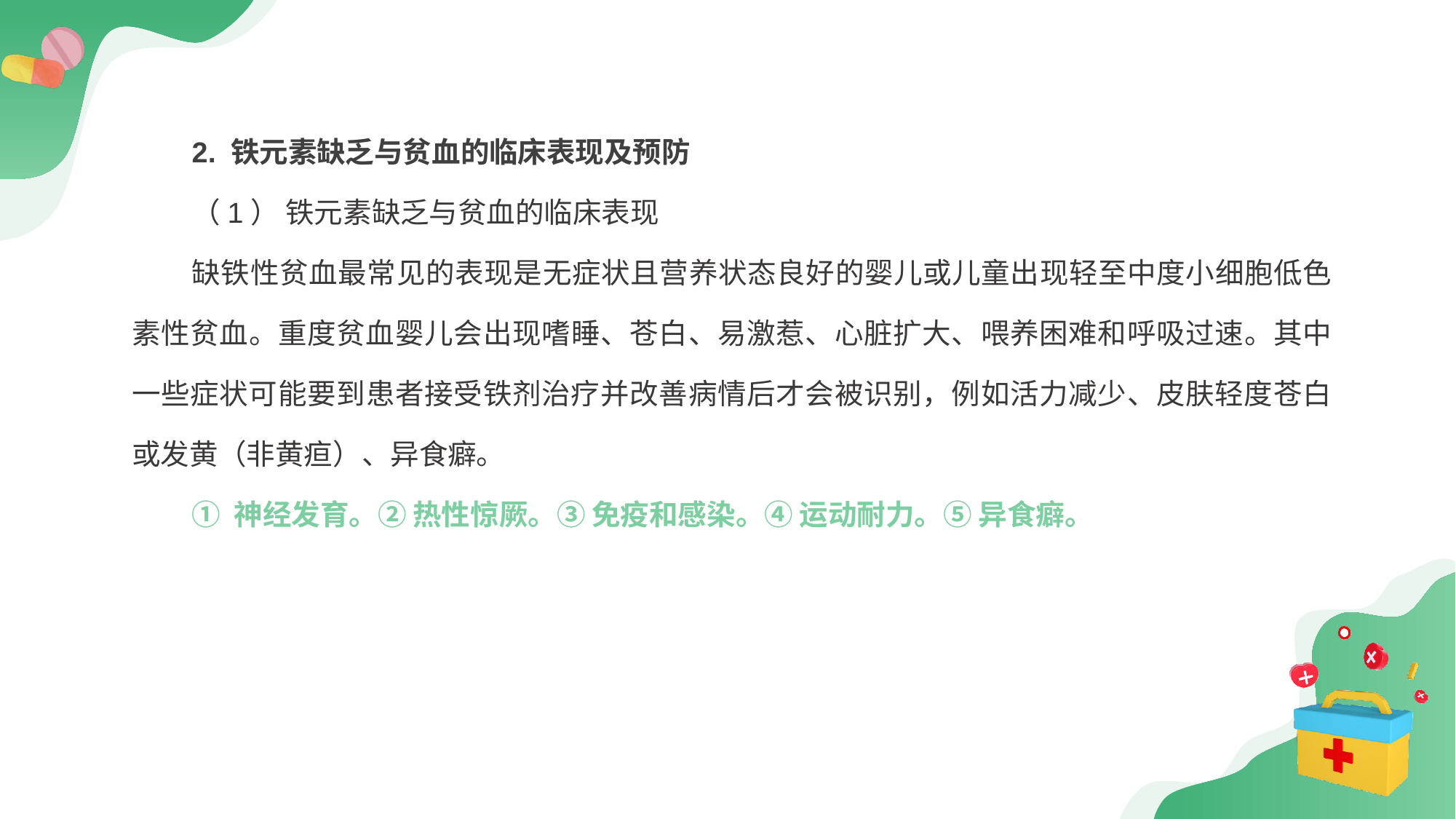

2. 铁元素缺乏与贫血的临床表现及预防
（1） 铁元素缺乏与贫血的临床表现
缺铁性贫血最常见的表现是无症状且营养状态良好的婴儿或儿童出现轻至中度小细胞低色素性贫血。重度贫血婴儿会出现嗜睡、苍白、易激惹、心脏扩大、喂养困难和呼吸过速。其中一些症状可能要到患者接受铁剂治疗并改善病情后才会被识别，例如活力减少、皮肤轻度苍白或发黄（非黄疸）、异食癖。
① 神经发育。② 热性惊厥。③ 免疫和感染。④ 运动耐力。⑤ 异食癖。